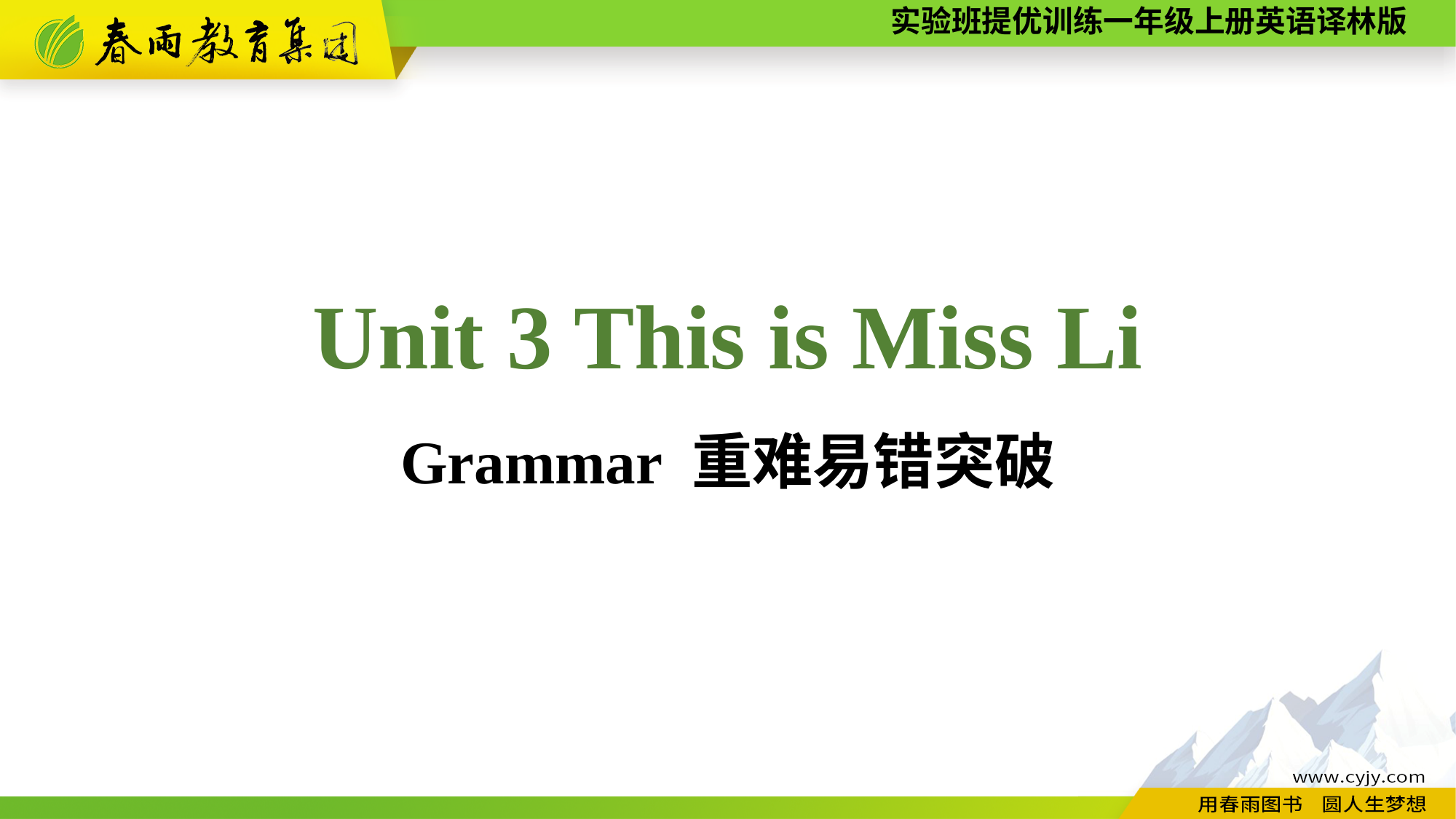

Unit 3 This is Miss Li
Grammar 重难易错突破